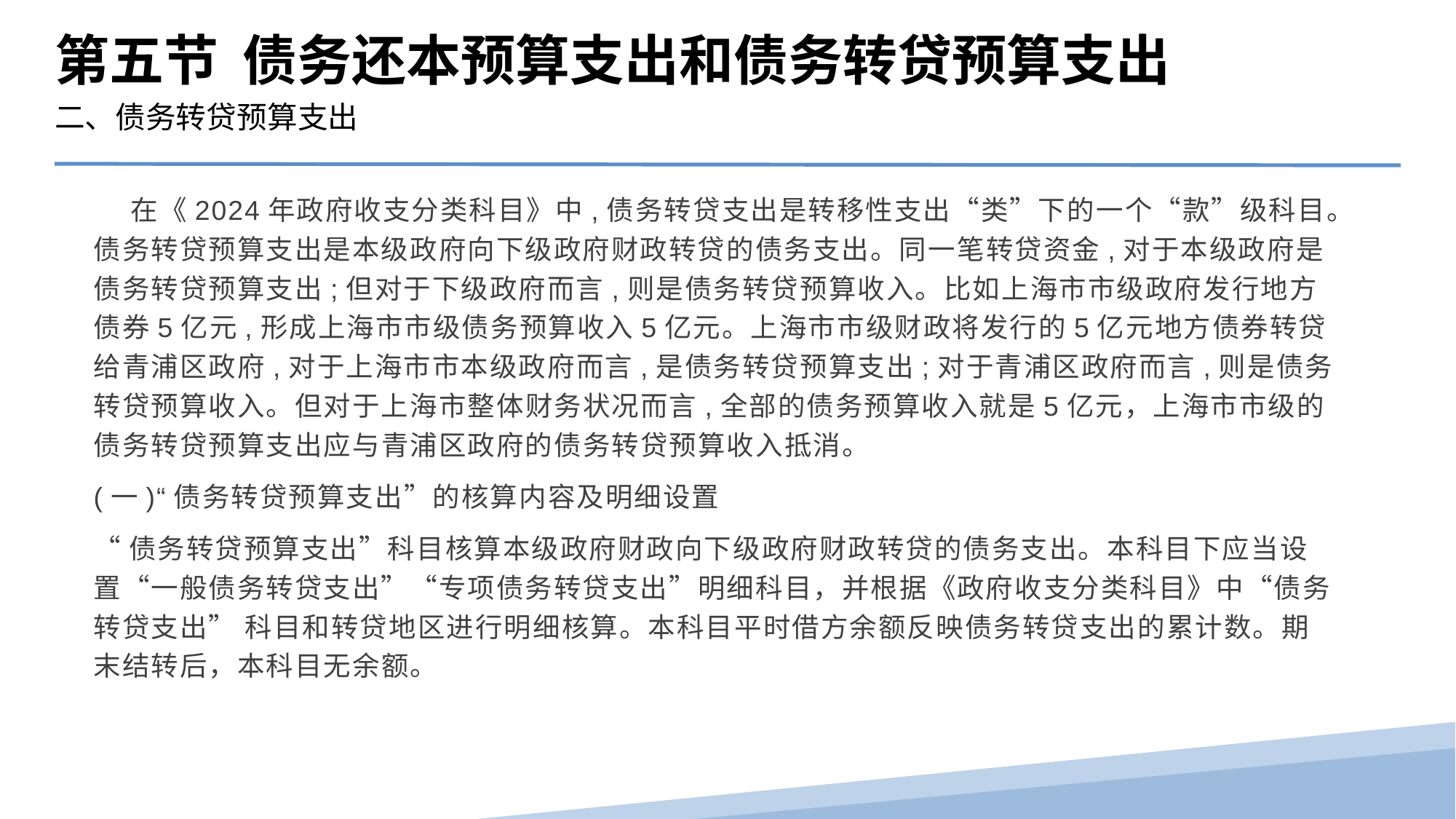

第五节  债务还本预算支出和债务转贷预算支出
二、债务转贷预算支出
    在《2024年政府收支分类科目》中,债务转贷支出是转移性支出“类”下的一个“款”级科目。债务转贷预算支出是本级政府向下级政府财政转贷的债务支出。同一笔转贷资金,对于本级政府是债务转贷预算支出;但对于下级政府而言,则是债务转贷预算收入。比如上海市市级政府发行地方债券5亿元,形成上海市市级债务预算收入5亿元。上海市市级财政将发行的5亿元地方债券转贷给青浦区政府,对于上海市市本级政府而言,是债务转贷预算支出;对于青浦区政府而言,则是债务转贷预算收入。但对于上海市整体财务状况而言,全部的债务预算收入就是5亿元，上海市市级的债务转贷预算支出应与青浦区政府的债务转贷预算收入抵消。
(一)“债务转贷预算支出”的核算内容及明细设置
“债务转贷预算支出”科目核算本级政府财政向下级政府财政转贷的债务支出。本科目下应当设置“一般债务转贷支出”“专项债务转贷支出”明细科目，并根据《政府收支分类科目》中“债务转贷支出” 科目和转贷地区进行明细核算。本科目平时借方余额反映债务转贷支出的累计数。期末结转后，本科目无余额。